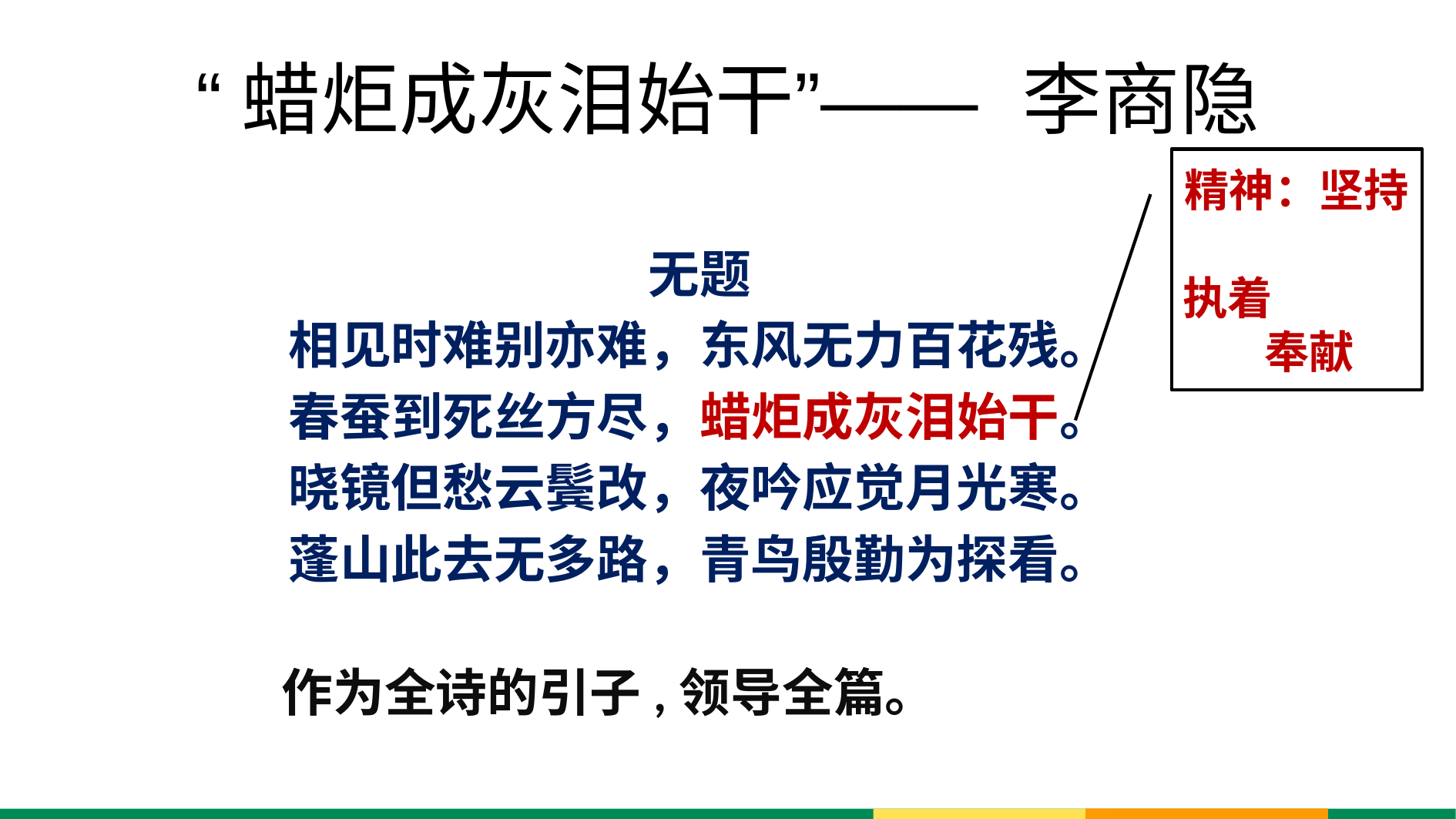

# “蜡炬成灰泪始干”——  李商隐
精神：坚持                 执着              奉献
无题
相见时难别亦难，东风无力百花残。
春蚕到死丝方尽，蜡炬成灰泪始干。
晓镜但愁云鬓改，夜吟应觉月光寒。
蓬山此去无多路，青鸟殷勤为探看。

作为全诗的引子,领导全篇。